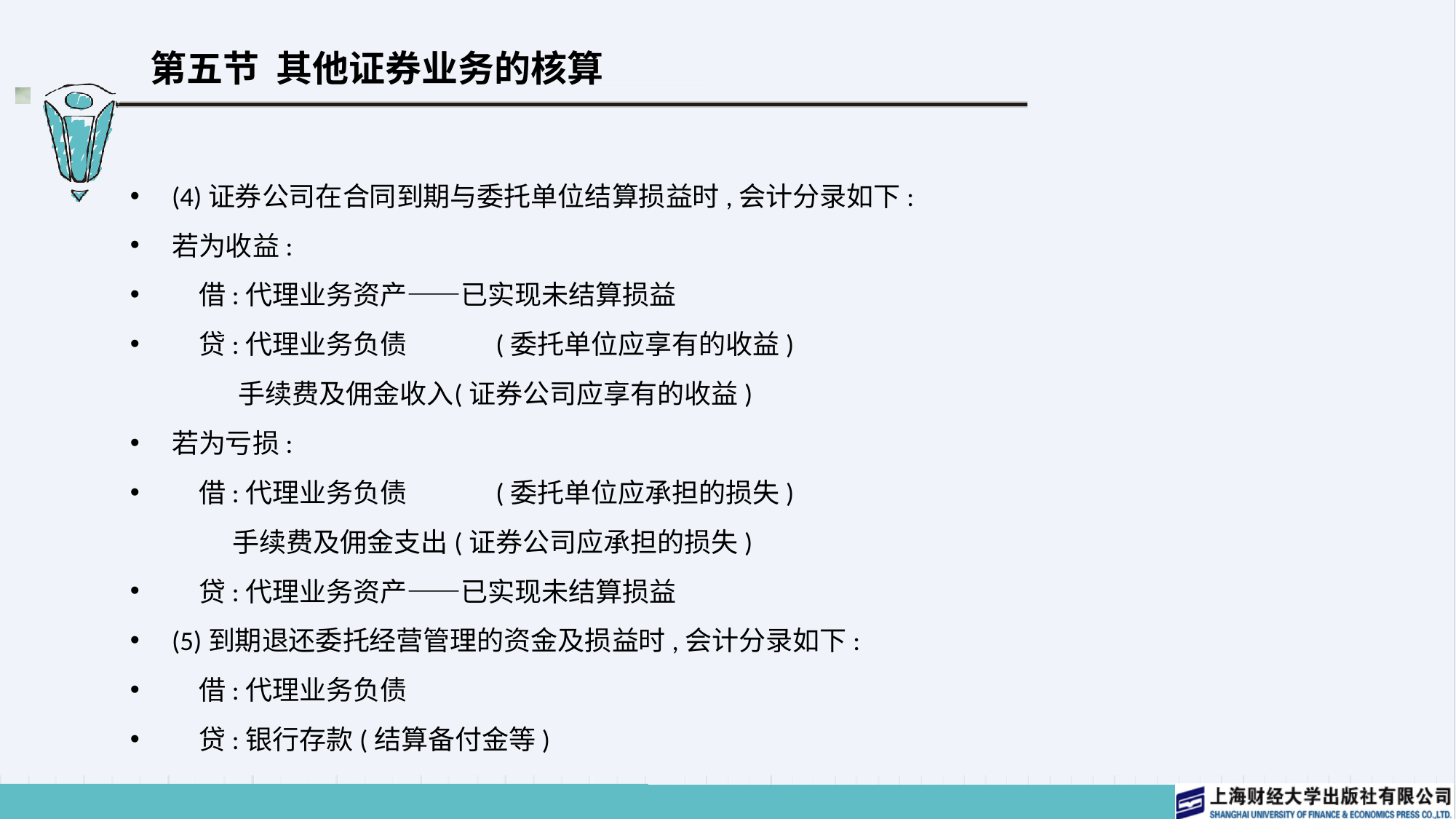

# 第五节  其他证券业务的核算
(4)证券公司在合同到期与委托单位结算损益时,会计分录如下:
若为收益:
　借:代理业务资产——已实现未结算损益
　贷:代理业务负债	(委托单位应享有的收益)
                 手续费及佣金收入	(证券公司应享有的收益)
若为亏损:
　借:代理业务负债	(委托单位应承担的损失)
                手续费及佣金支出	(证券公司应承担的损失)
　贷:代理业务资产——已实现未结算损益
(5)到期退还委托经营管理的资金及损益时,会计分录如下:
　借:代理业务负债
　贷:银行存款(结算备付金等)